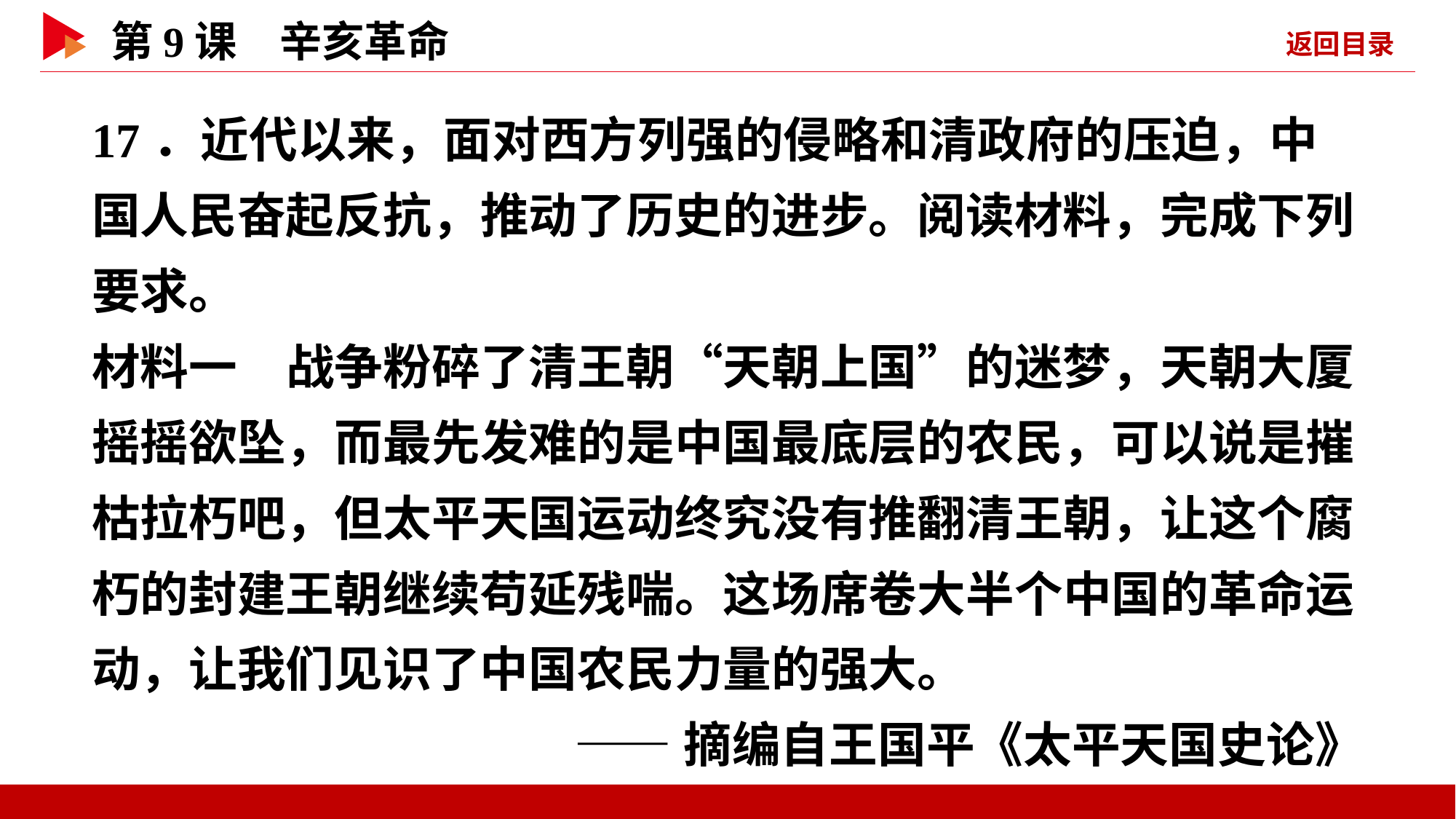

17．近代以来，面对西方列强的侵略和清政府的压迫，中国人民奋起反抗，推动了历史的进步。阅读材料，完成下列要求。
材料一　战争粉碎了清王朝“天朝上国”的迷梦，天朝大厦摇摇欲坠，而最先发难的是中国最底层的农民，可以说是摧枯拉朽吧，但太平天国运动终究没有推翻清王朝，让这个腐朽的封建王朝继续苟延残喘。这场席卷大半个中国的革命运动，让我们见识了中国农民力量的强大。
——摘编自王国平《太平天国史论》